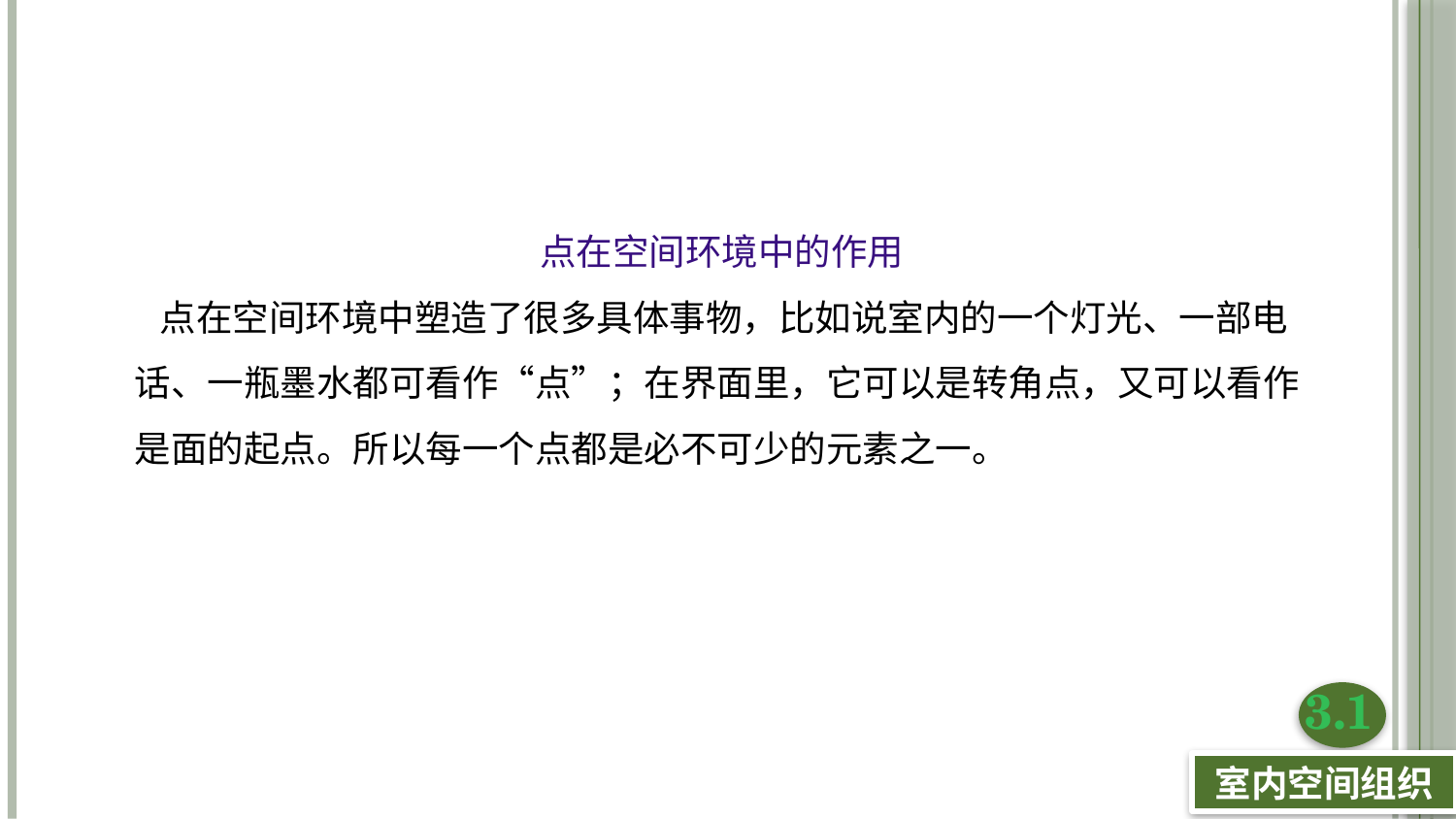

点在空间环境中的作用
  点在空间环境中塑造了很多具体事物，比如说室内的一个灯光、一部电话、一瓶墨水都可看作“点”；在界面里，它可以是转角点，又可以看作是面的起点。所以每一个点都是必不可少的元素之一。
3.1
室内空间组织